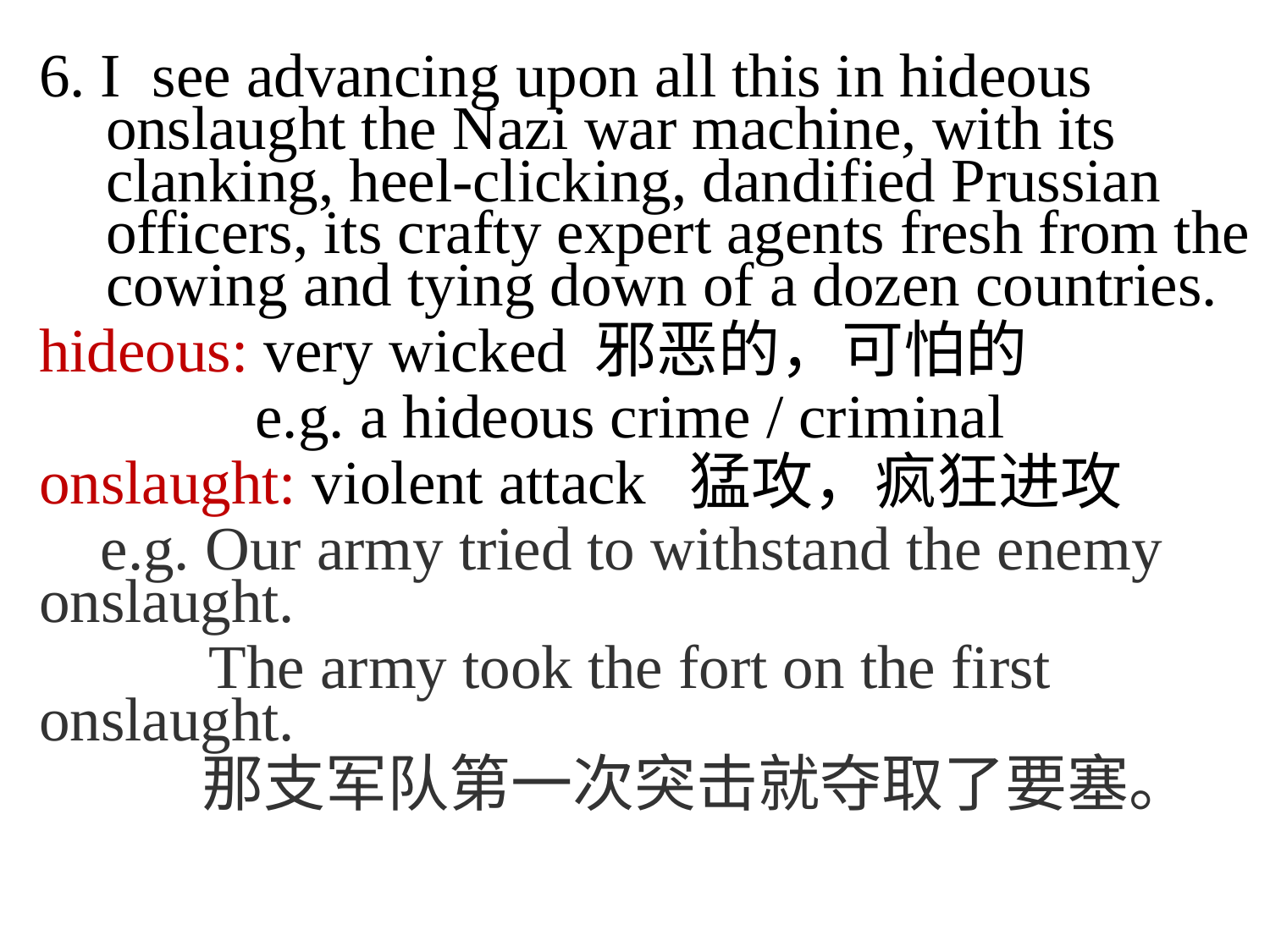

6. I  see advancing upon all this in hideous onslaught the Nazi war machine, with its clanking, heel-clicking, dandified Prussian officers, its crafty expert agents fresh from the cowing and tying down of a dozen countries.
hideous: very wicked 邪恶的，可怕的
              e.g. a hideous crime / criminal
onslaught: violent attack  猛攻，疯狂进攻
    e.g. Our army tried to withstand the enemy onslaught.
           The army took the fort on the first onslaught.
           那支军队第一次突击就夺取了要塞。